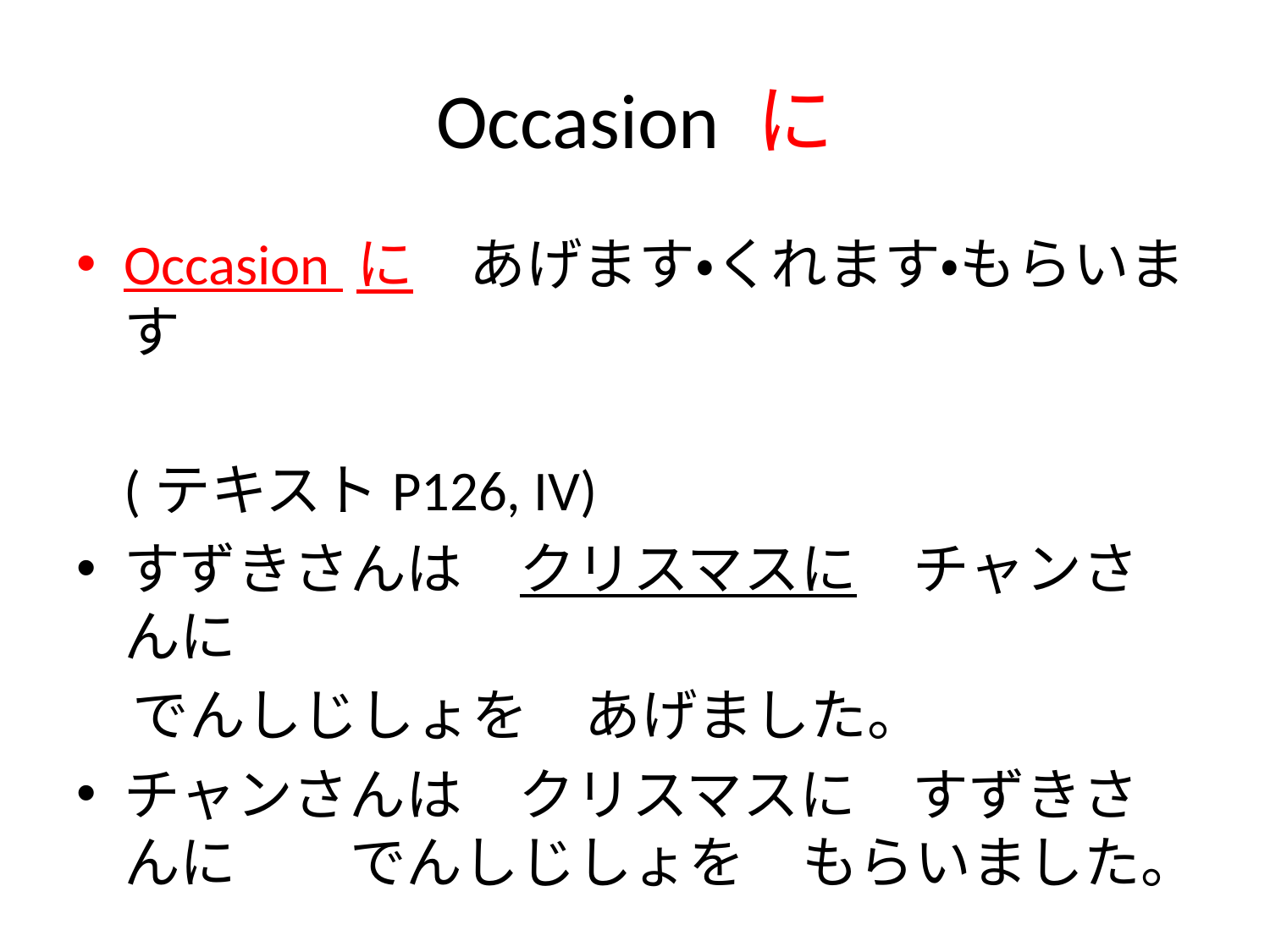

# Occasion に
Occasion に　あげます・くれます・もらいます

	(テキストP126, IV)
すずきさんは　クリスマスに　チャンさんに
　でんしじしょを　あげました。
チャンさんは　クリスマスに　すずきさんに　　でんしじしょを　もらいました。